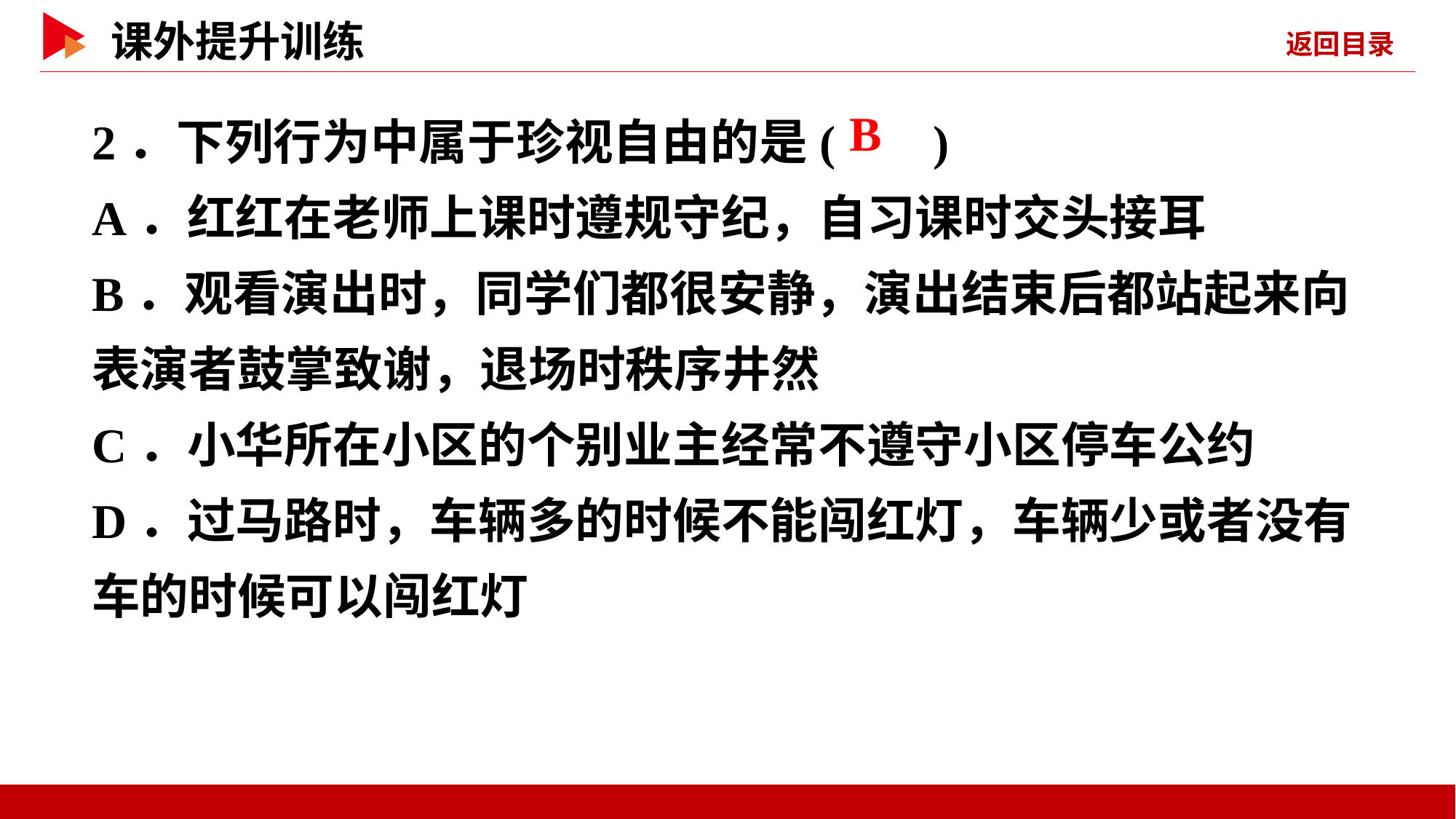

2．下列行为中属于珍视自由的是(        )
A．红红在老师上课时遵规守纪，自习课时交头接耳
B．观看演出时，同学们都很安静，演出结束后都站起来向表演者鼓掌致谢，退场时秩序井然
C．小华所在小区的个别业主经常不遵守小区停车公约
D．过马路时，车辆多的时候不能闯红灯，车辆少或者没有车的时候可以闯红灯
   B